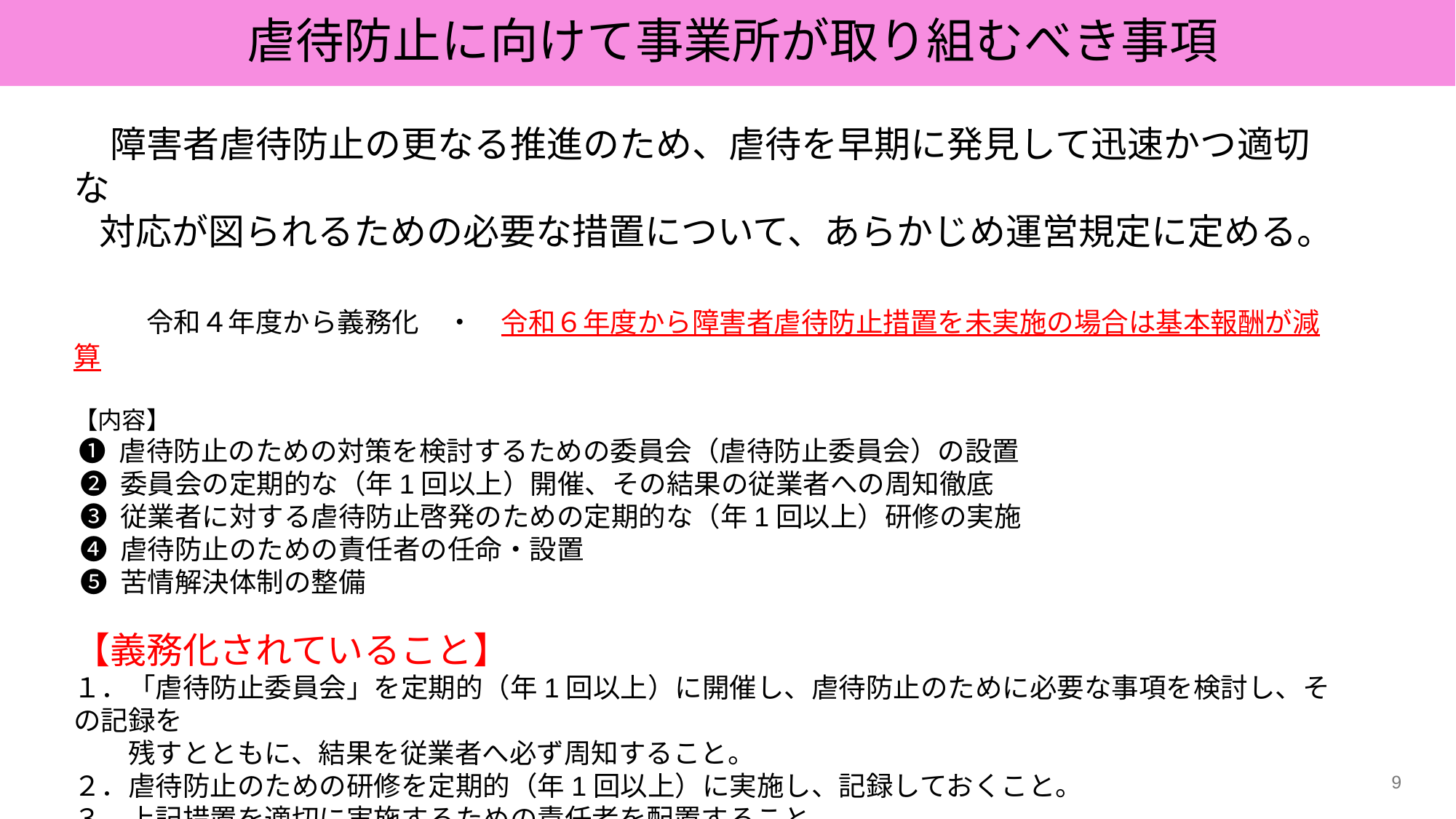

虐待防止に向けて事業所が取り組むべき事項
　障害者虐待防止の更なる推進のため、虐待を早期に発見して迅速かつ適切な
  対応が図られるための必要な措置について、あらかじめ運営規定に定める。
　　令和４年度から義務化　・　令和６年度から障害者虐待防止措置を未実施の場合は基本報酬が減算

【内容】
 ❶ 虐待防止のための対策を検討するための委員会（虐待防止委員会）の設置
 ❷ 委員会の定期的な（年1回以上）開催、その結果の従業者への周知徹底
 ❸ 従業者に対する虐待防止啓発のための定期的な（年1回以上）研修の実施
 ❹ 虐待防止のための責任者の任命・設置
 ❺ 苦情解決体制の整備

【義務化されていること】
１．「虐待防止委員会」を定期的（年1回以上）に開催し、虐待防止のために必要な事項を検討し、その記録を
　　残すとともに、結果を従業者へ必ず周知すること。
２．虐待防止のための研修を定期的（年1回以上）に実施し、記録しておくこと。
３．上記措置を適切に実施するための責任者を配置すること。
等
上記対応ができていない場合は減算（所定単位数の1％）になります。
9